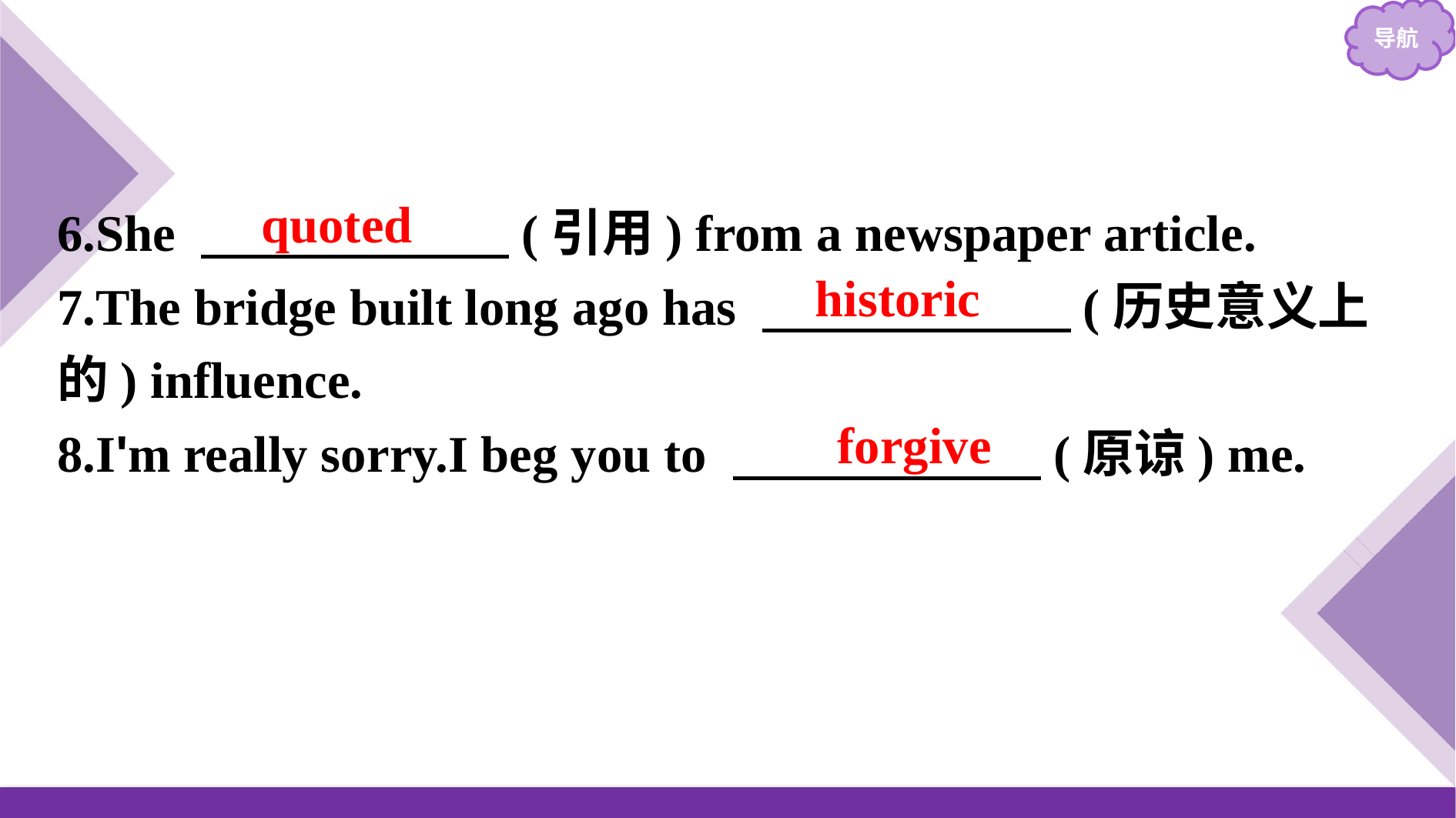

6.She 　　　　　　(引用) from a newspaper article.
7.The bridge built long ago has 　　　　　　(历史意义上的) influence.
8.I'm really sorry.I beg you to 　　　　　　(原谅) me.
quoted
historic
forgive